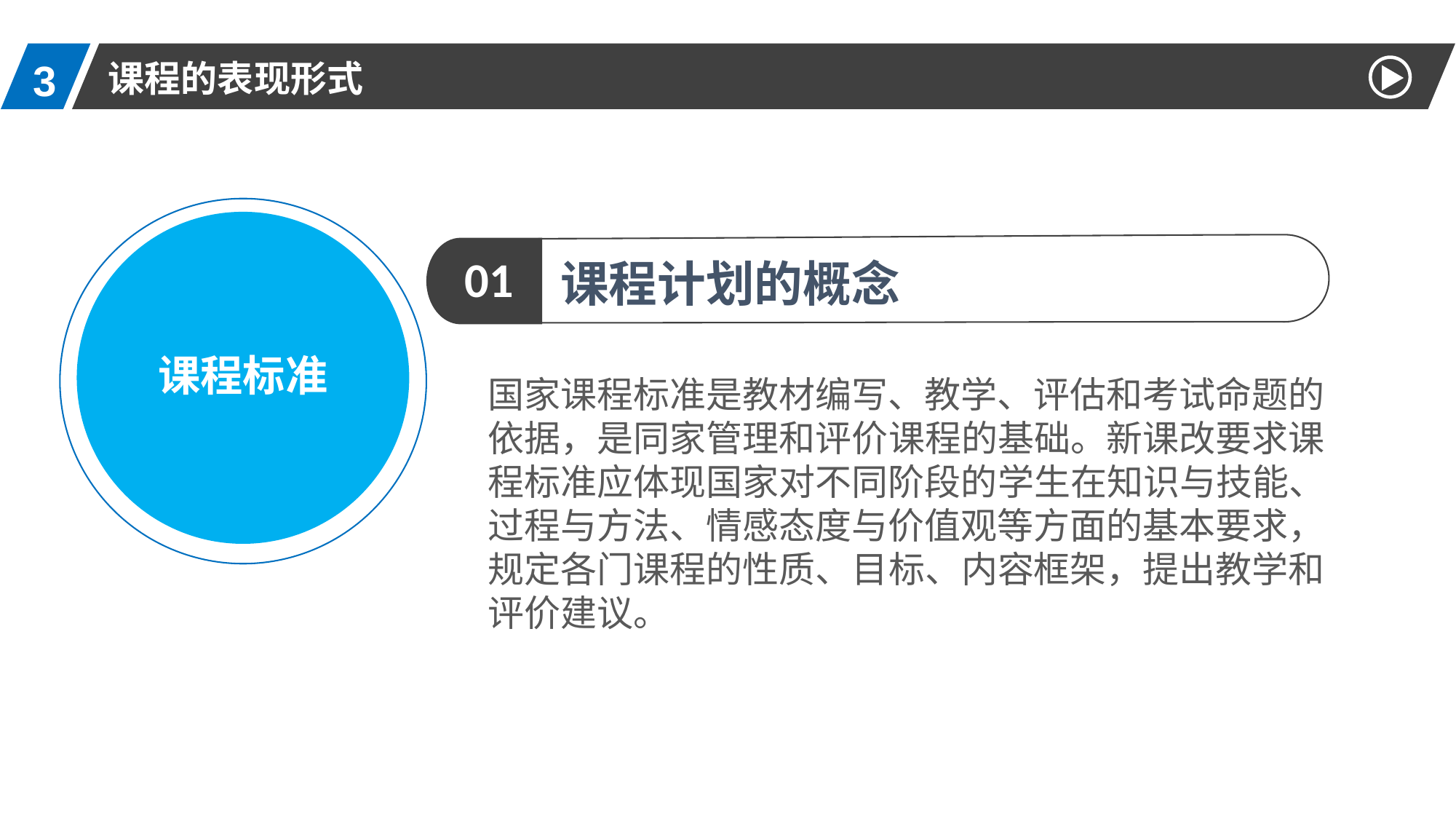

3
课程的表现形式

课程标准

01
课程计划的概念
国家课程标准是教材编写、教学、评估和考试命题的依据，是同家管理和评价课程的基础。新课改要求课程标准应体现国家对不同阶段的学生在知识与技能、过程与方法、情感态度与价值观等方面的基本要求，规定各门课程的性质、目标、内容框架，提出教学和评价建议。